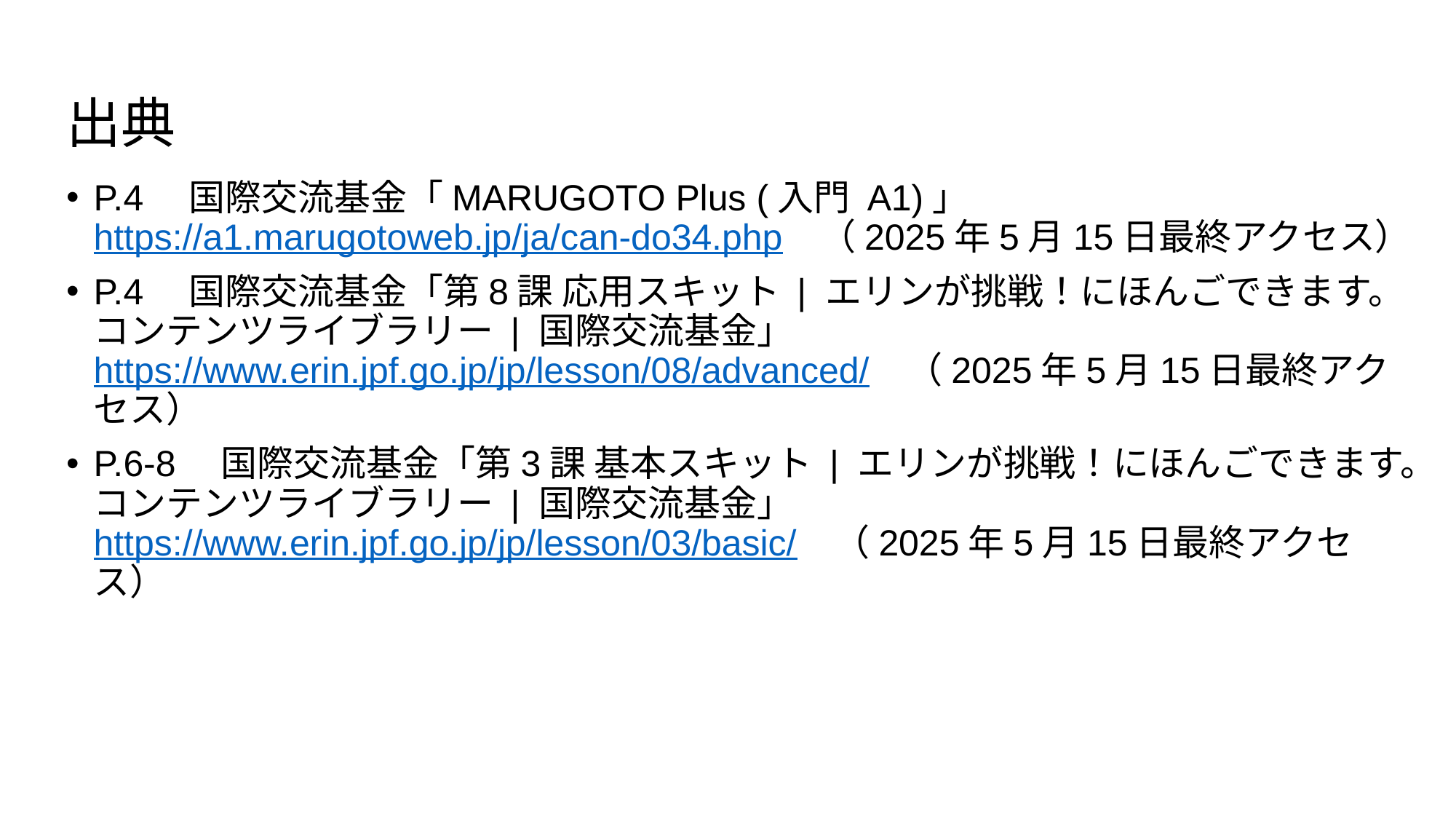

# 出典
P.4　国際交流基金「MARUGOTO Plus (入門 A1)」https://a1.marugotoweb.jp/ja/can-do34.php　（2025年5月15日最終アクセス）
P.4　国際交流基金「第8課 応用スキット | エリンが挑戦！にほんごできます。コンテンツライブラリー | 国際交流基金」　https://www.erin.jpf.go.jp/jp/lesson/08/advanced/　（2025年5月15日最終アクセス）
P.6-8　国際交流基金「第3課 基本スキット | エリンが挑戦！にほんごできます。コンテンツライブラリー | 国際交流基金」https://www.erin.jpf.go.jp/jp/lesson/03/basic/　（2025年5月15日最終アクセス）